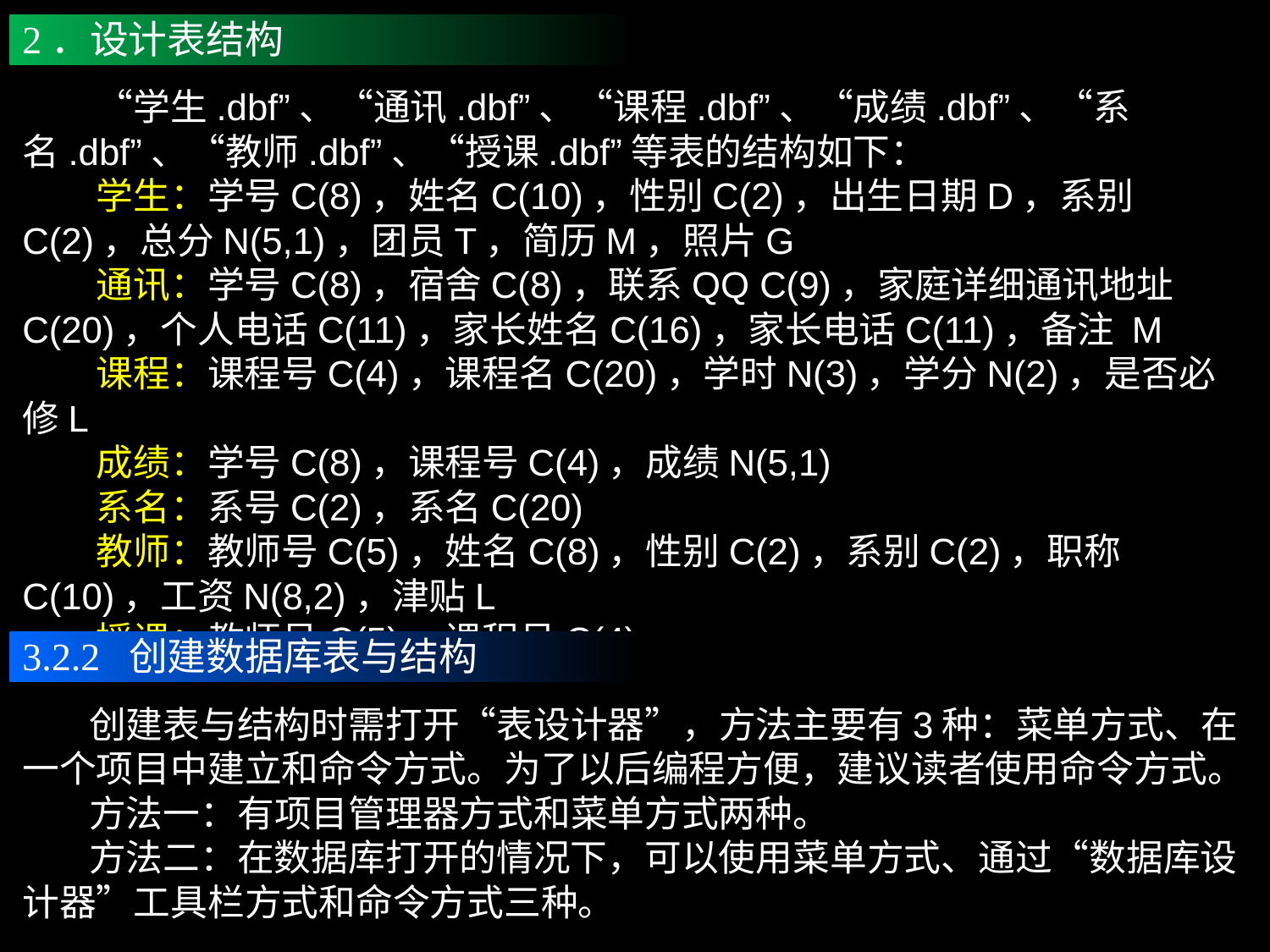

2．设计表结构
　　“学生.dbf”、“通讯.dbf”、“课程.dbf”、“成绩.dbf”、“系名.dbf”、“教师.dbf”、“授课.dbf”等表的结构如下：
　　学生：学号C(8)，姓名C(10)，性别C(2)，出生日期D，系别C(2)，总分N(5,1)，团员T，简历M，照片G
　　通讯：学号C(8)，宿舍C(8)，联系QQ C(9)，家庭详细通讯地址C(20)，个人电话C(11)，家长姓名C(16)，家长电话C(11)，备注 M
　　课程：课程号C(4)，课程名C(20)，学时N(3)，学分N(2)，是否必修L
　　成绩：学号C(8)，课程号C(4)，成绩N(5,1)
　　系名：系号C(2)，系名C(20)
　　教师：教师号C(5)，姓名C(8)，性别C(2)，系别C(2)，职称C(10)，工资N(8,2)，津贴L
　　授课：教师号C(5)，课程号C(4)
3.2.2  创建数据库表与结构
       创建表与结构时需打开“表设计器”，方法主要有3种：菜单方式、在一个项目中建立和命令方式。为了以后编程方便，建议读者使用命令方式。
       方法一：有项目管理器方式和菜单方式两种。
       方法二：在数据库打开的情况下，可以使用菜单方式、通过“数据库设计器”工具栏方式和命令方式三种。